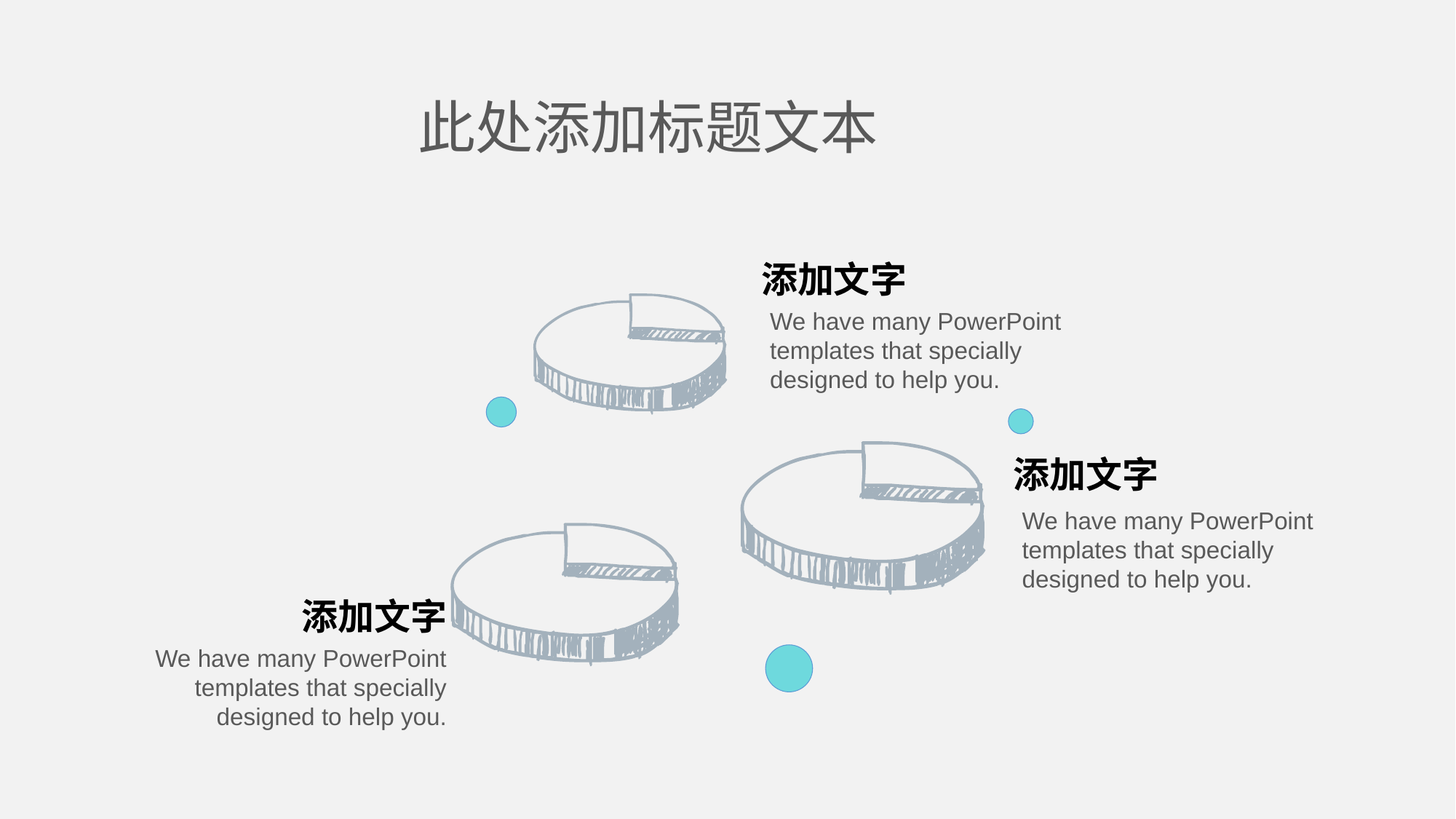

此处添加标题文本
添加文字

We have many PowerPoint templates that specially designed to help you.

添加文字
We have many PowerPoint templates that specially designed to help you.

添加文字
We have many PowerPoint templates that specially designed to help you.